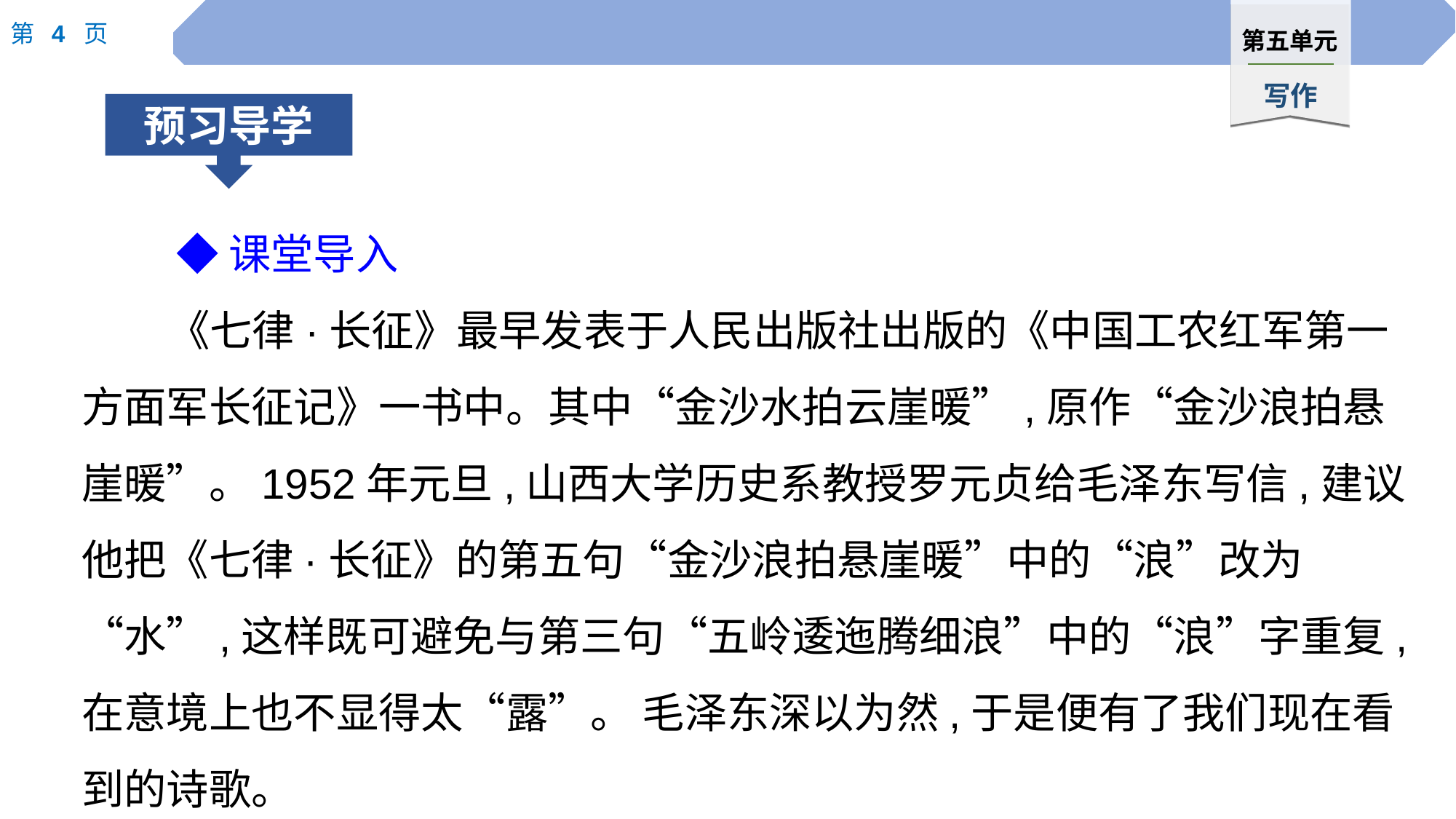

◆课堂导入

《七律·长征》最早发表于人民出版社出版的《中国工农红军第一方面军长征记》一书中。其中“金沙水拍云崖暖”,原作“金沙浪拍悬崖暖”。1952年元旦,山西大学历史系教授罗元贞给毛泽东写信,建议他把《七律·长征》的第五句“金沙浪拍悬崖暖”中的“浪”改为“水”,这样既可避免与第三句“五岭逶迤腾细浪”中的“浪”字重复,在意境上也不显得太“露”。 毛泽东深以为然,于是便有了我们现在看到的诗歌。